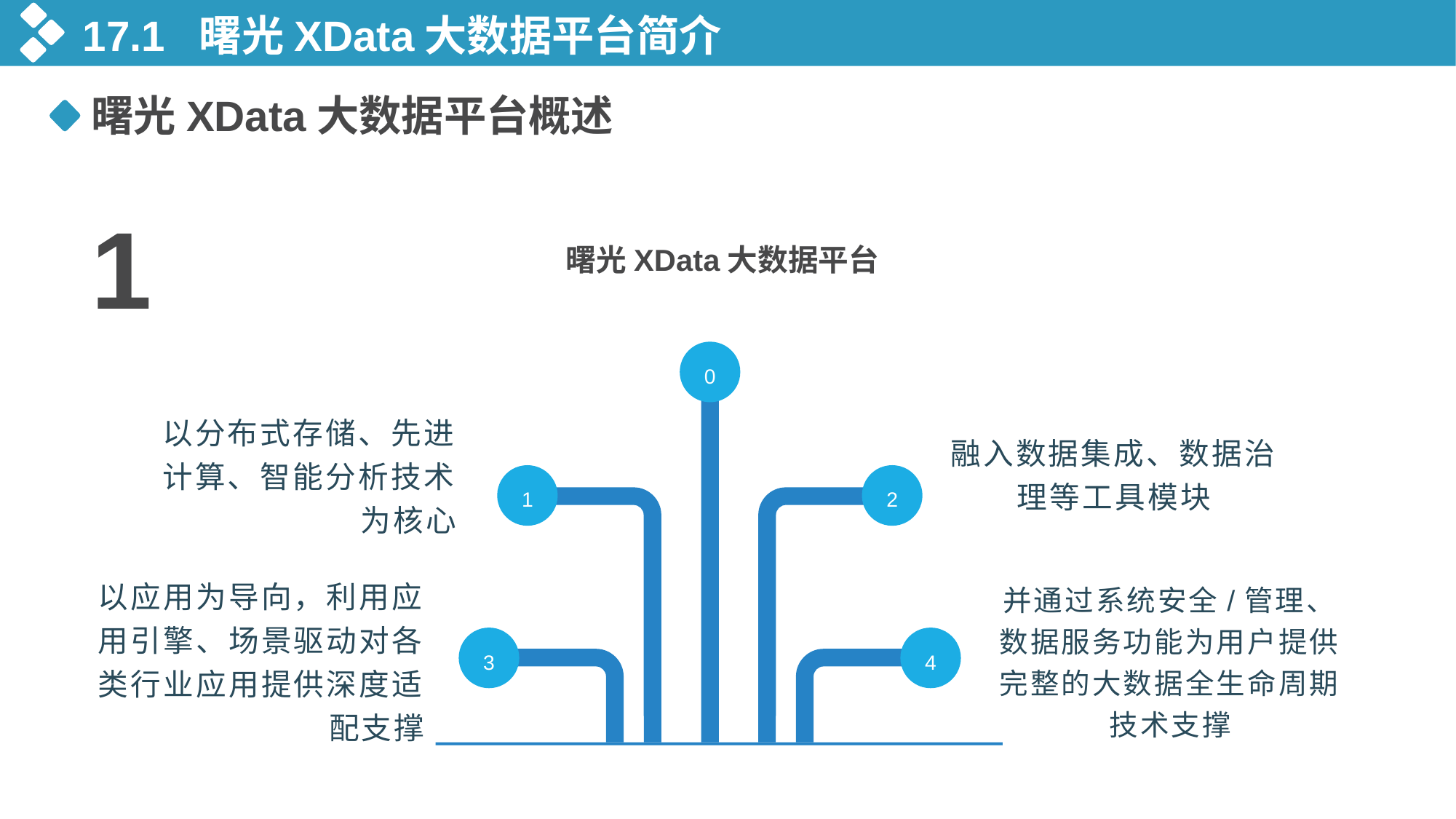

17.1  曙光XData大数据平台简介
曙光XData大数据平台概述

1
曙光XData大数据平台
0

融入数据集成、数据治理等工具模块
以分布式存储、先进计算、智能分析技术为核心
1
2

以应用为导向，利用应用引擎、场景驱动对各类行业应用提供深度适配支撑
并通过系统安全/管理、数据服务功能为用户提供完整的大数据全生命周期技术支撑
3
4